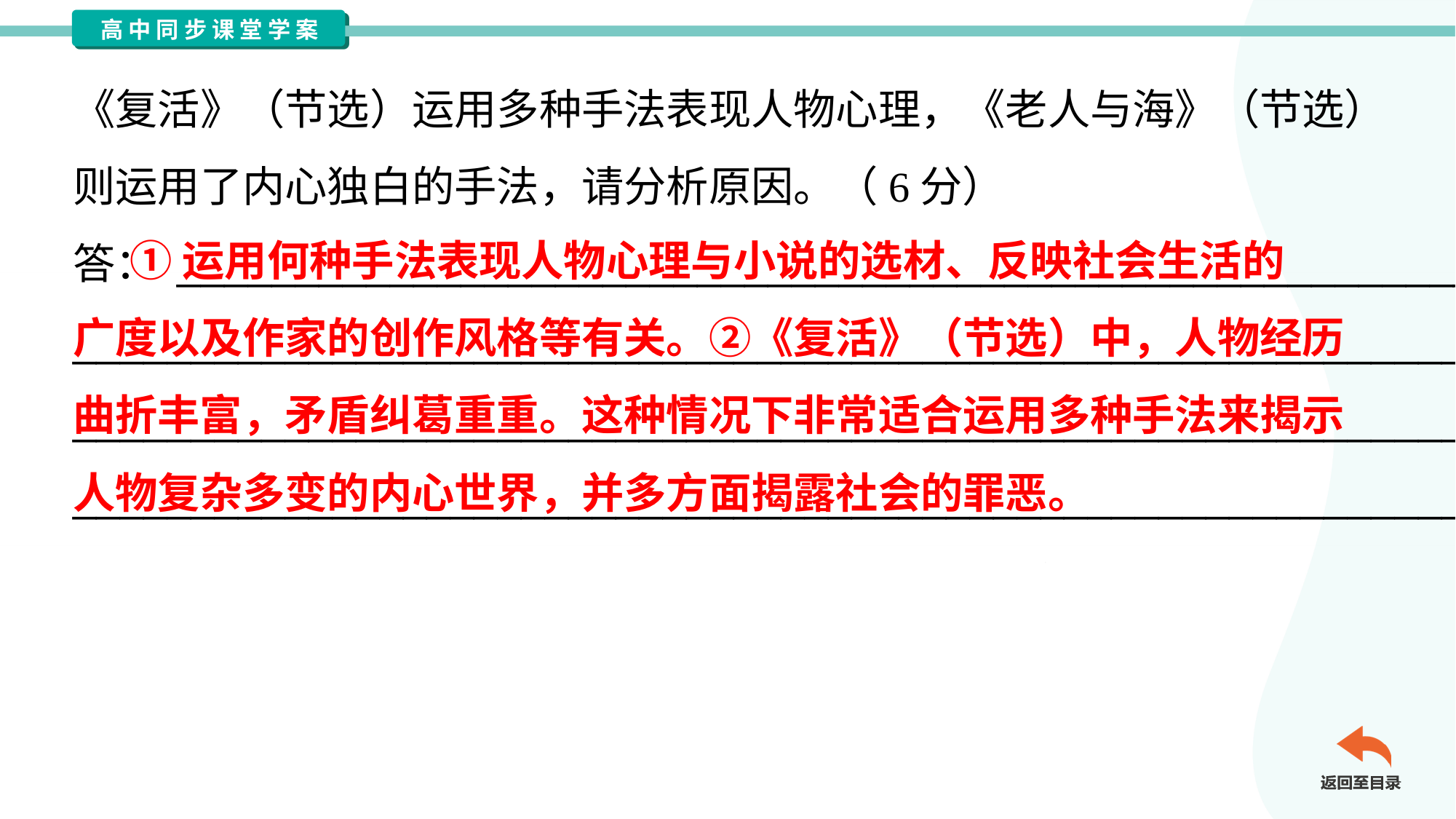

《复活》（节选）运用多种手法表现人物心理，《老人与海》（节选）
则运用了内心独白的手法，请分析原因。（6分）
答： ________________________________________________________
_____________________________________________________________
_____________________________________________________________
_____________________________________________________________
      ①运用何种手法表现人物心理与小说的选材、反映社会生活的
广度以及作家的创作风格等有关。②《复活》（节选）中，人物经历
曲折丰富，矛盾纠葛重重。这种情况下非常适合运用多种手法来揭示
人物复杂多变的内心世界，并多方面揭露社会的罪恶。